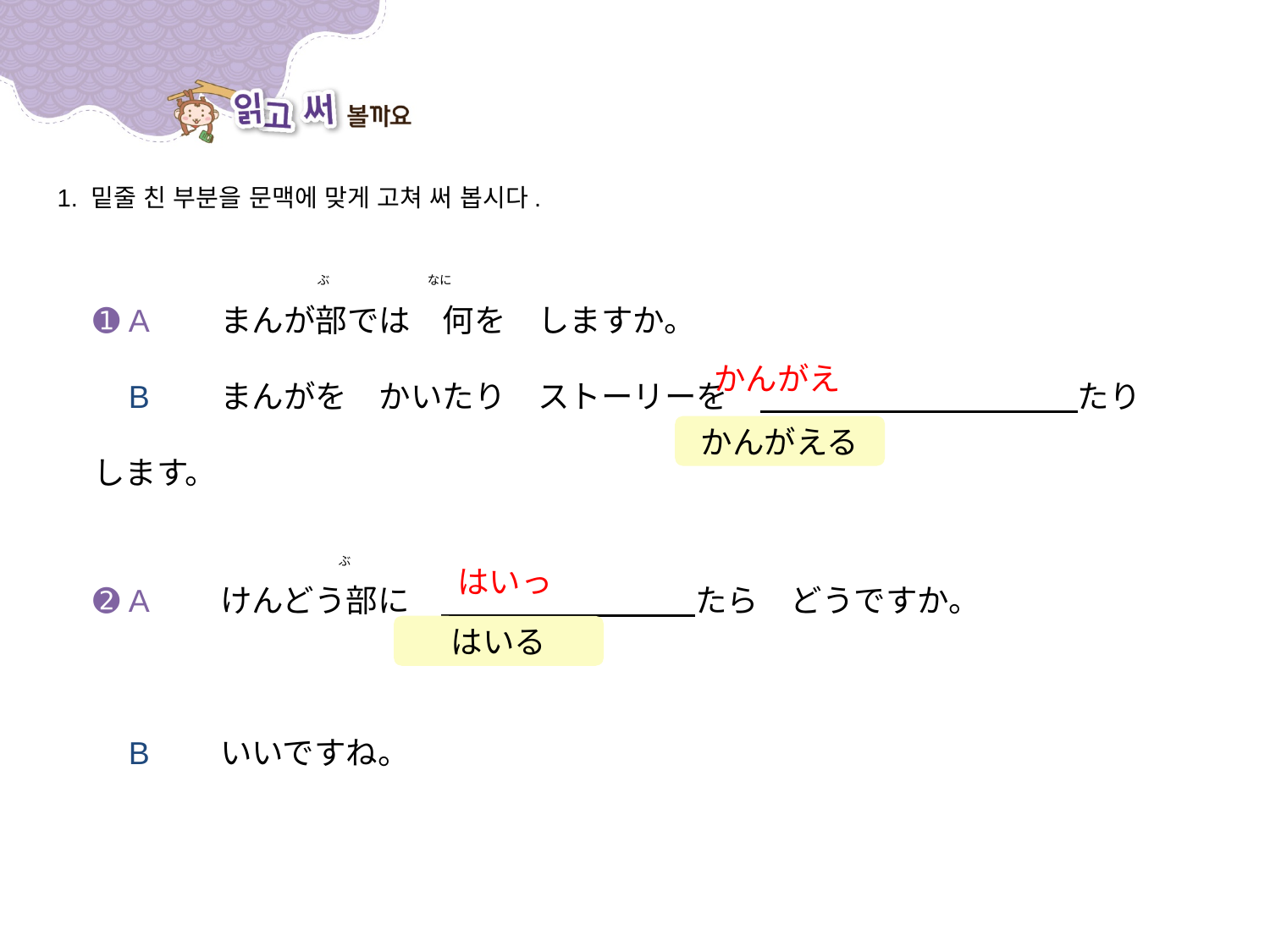

1. 밑줄 친 부분을 문맥에 맞게 고쳐 써 봅시다.
➊ A	まんが部では　何を　しますか。
    B	まんがを　かいたり　ストーリーを　　　　　　　　　　　たり　します。
ぶ
なに
かんがえ
かんがえる
➋ A	けんどう部に　　　　　　　　　たら　どうですか。

    B	いいですね。
ぶ
はいっ
はいる